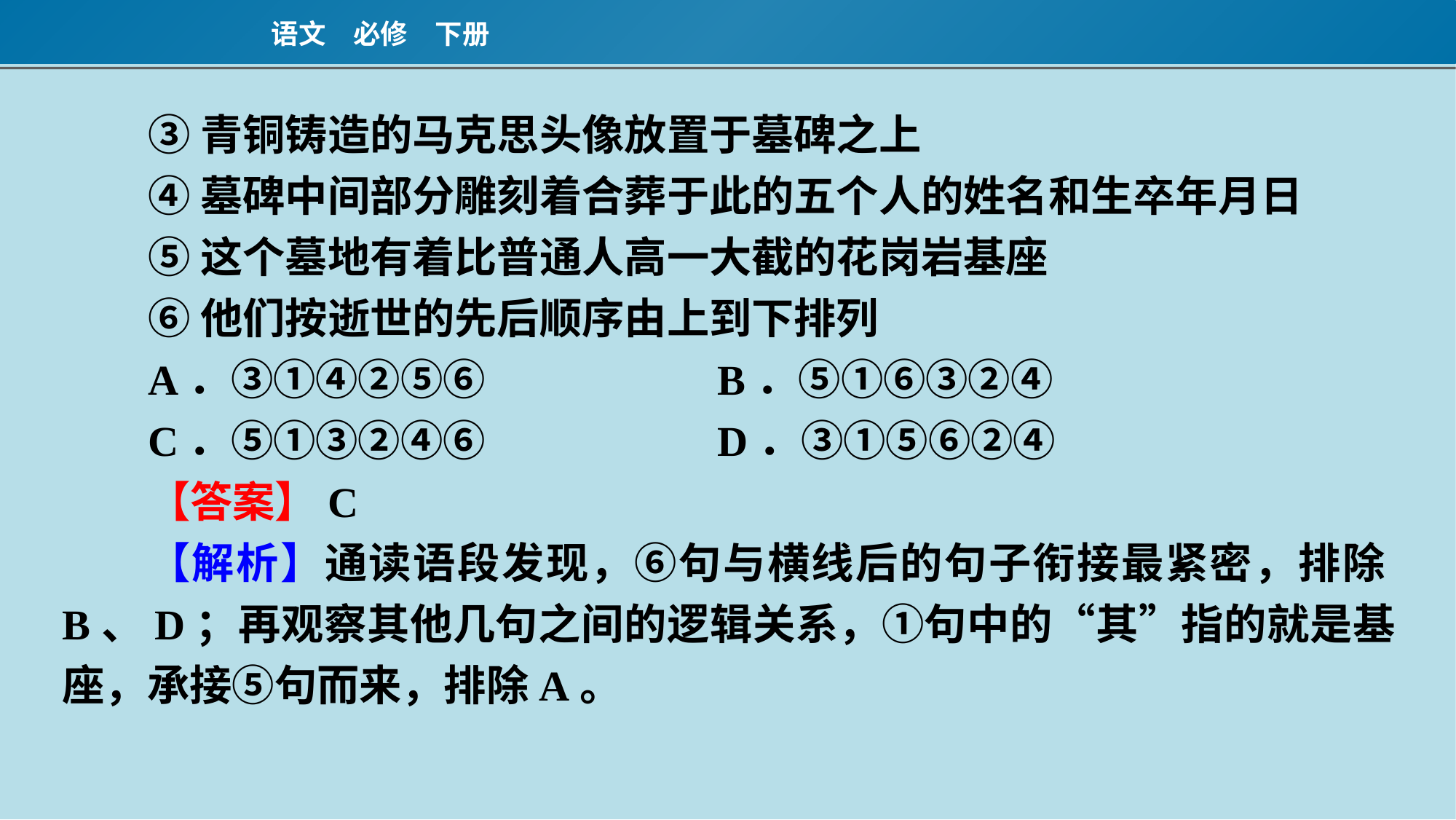

③青铜铸造的马克思头像放置于墓碑之上
④墓碑中间部分雕刻着合葬于此的五个人的姓名和生卒年月日
⑤这个墓地有着比普通人高一大截的花岗岩基座
⑥他们按逝世的先后顺序由上到下排列
A．③①④②⑤⑥　　　　	B．⑤①⑥③②④
C．⑤①③②④⑥　　　　	D．③①⑤⑥②④
【答案】C
【解析】通读语段发现，⑥句与横线后的句子衔接最紧密，排除B、D；再观察其他几句之间的逻辑关系，①句中的“其”指的就是基座，承接⑤句而来，排除A。